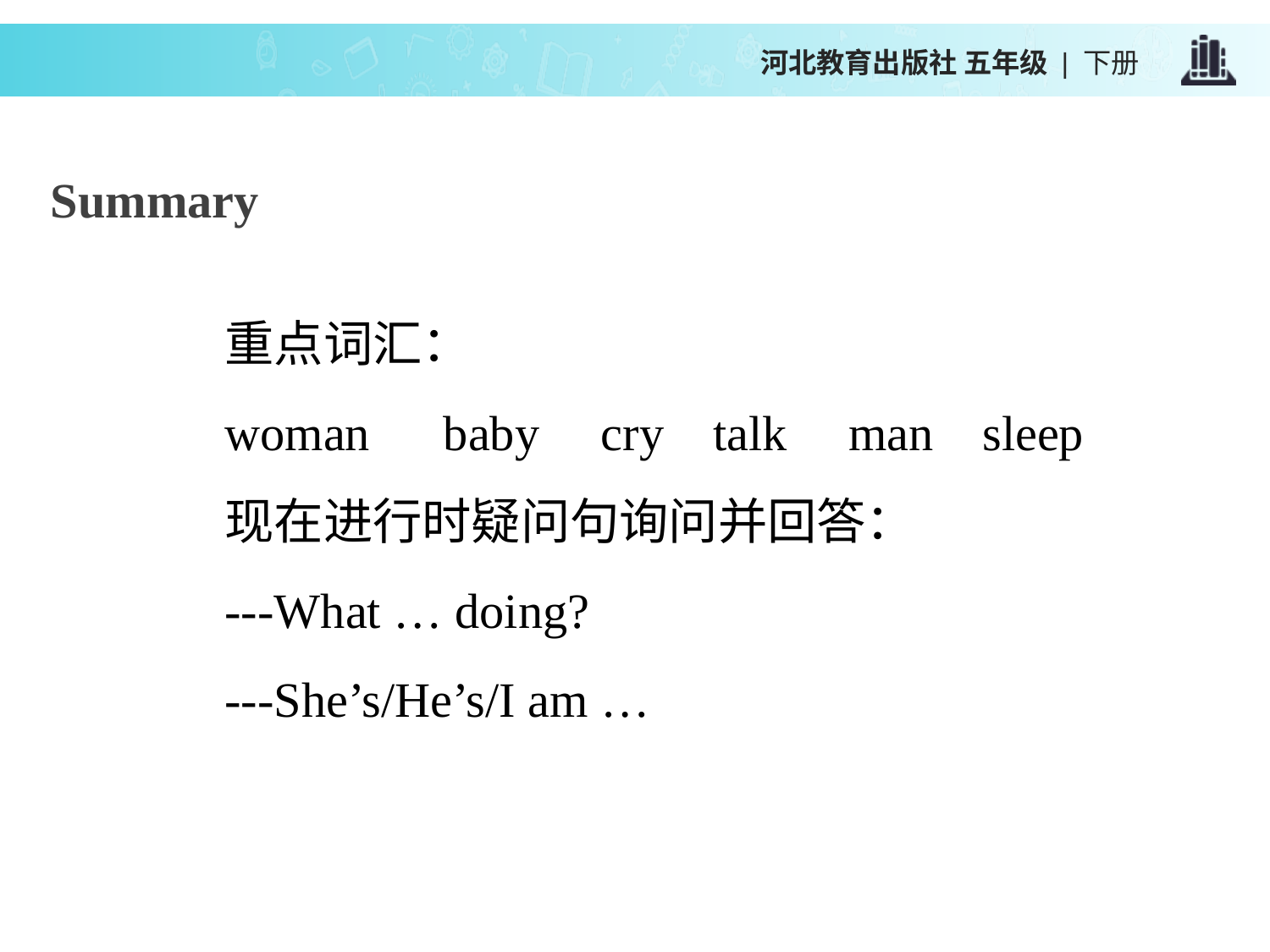

河北教育出版社 五年级 | 下册
Summary
重点词汇：
woman      baby     cry    talk     man    sleep
现在进行时疑问句询问并回答：
---What … doing?
---She’s/He’s/I am …